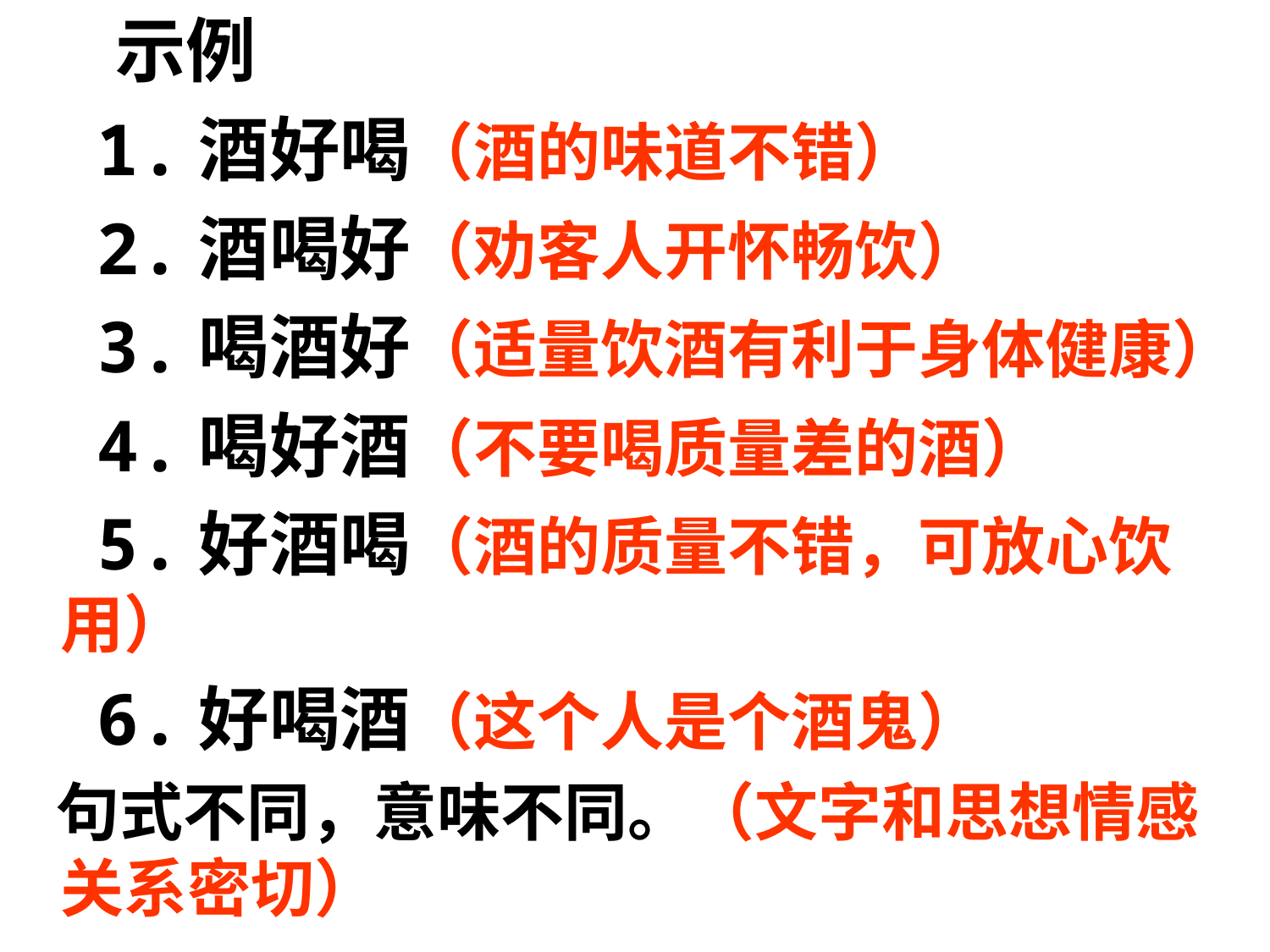

示例
  1.酒好喝（酒的味道不错）
  2.酒喝好（劝客人开怀畅饮）
  3.喝酒好（适量饮酒有利于身体健康）
  4.喝好酒（不要喝质量差的酒）
  5.好酒喝（酒的质量不错，可放心饮用）
  6.好喝酒（这个人是个酒鬼）
  句式不同，意味不同。（文字和思想情感关系密切）